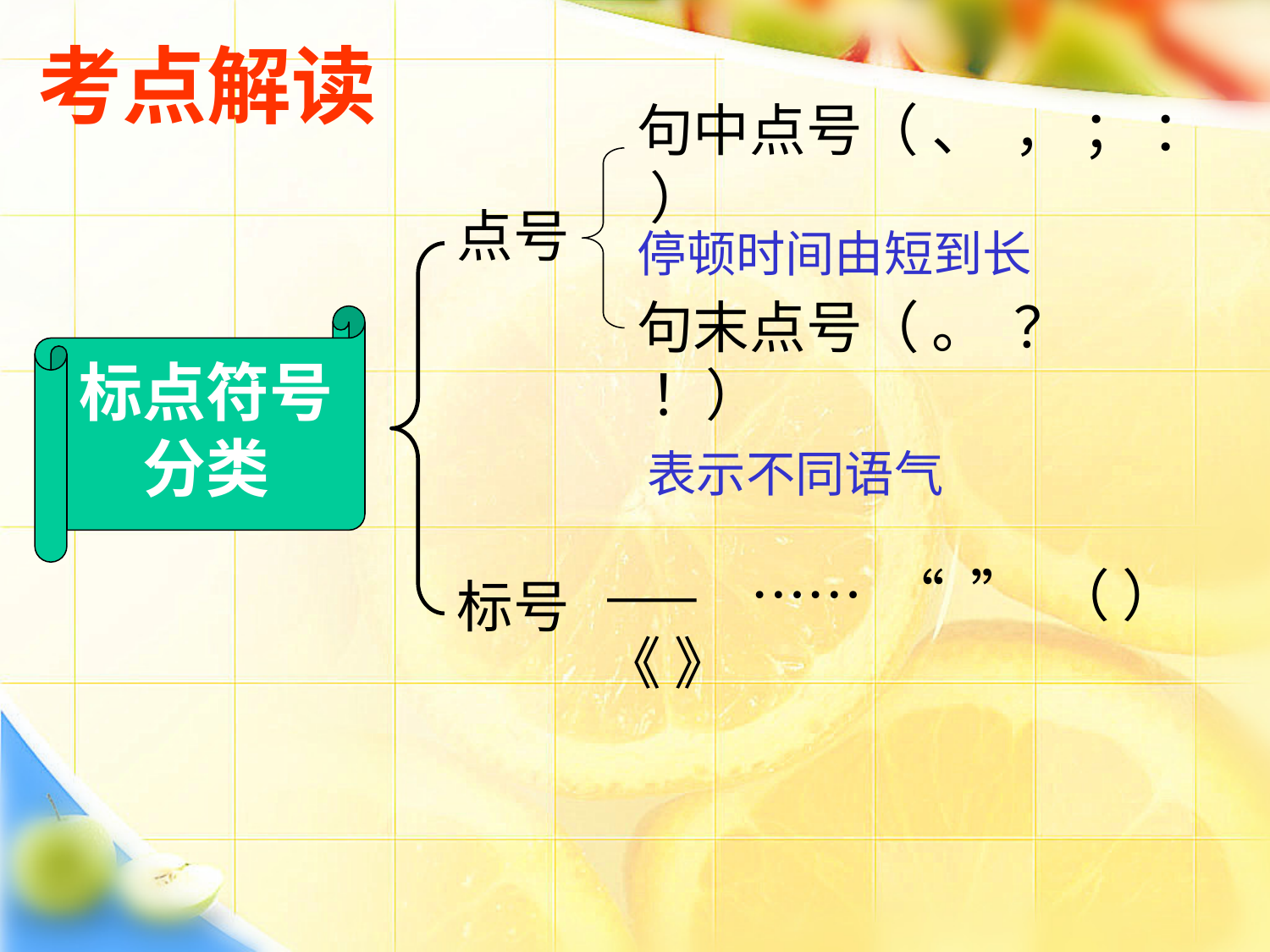

考点解读
句中点号（ 、  ， ； ： ）

点号
停顿时间由短到长

句末点号（ 。  ？   ！）

标点符号分类
表示不同语气
——    ……  “  ” （ ）《 》
标号